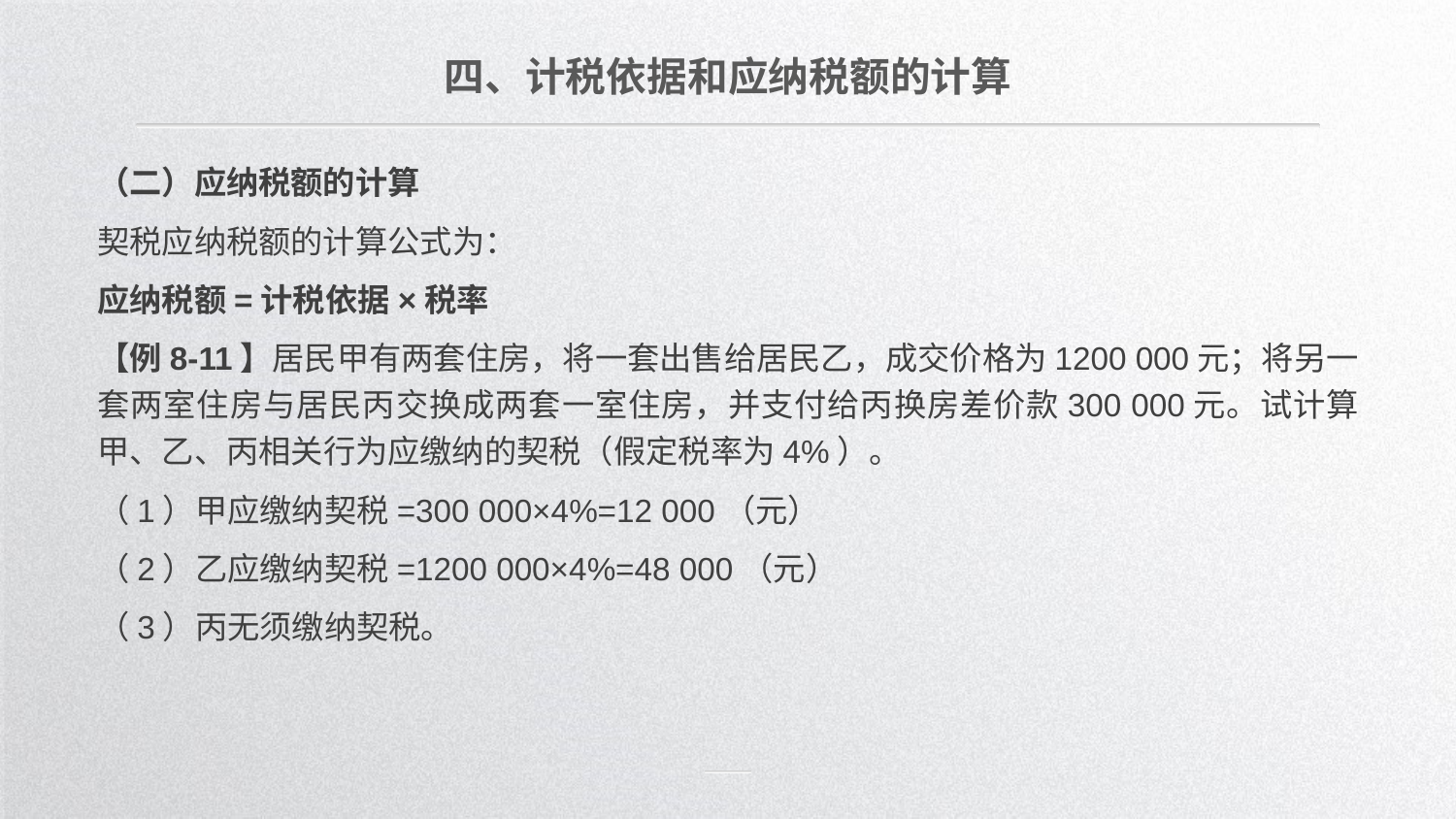

四、计税依据和应纳税额的计算
（二）应纳税额的计算
契税应纳税额的计算公式为：
应纳税额=计税依据×税率
【例8-11】居民甲有两套住房，将一套出售给居民乙，成交价格为1200 000元；将另一套两室住房与居民丙交换成两套一室住房，并支付给丙换房差价款300 000元。试计算甲、乙、丙相关行为应缴纳的契税（假定税率为4%）。
（1）甲应缴纳契税=300 000×4%=12 000（元）
（2）乙应缴纳契税=1200 000×4%=48 000（元）
（3）丙无须缴纳契税。